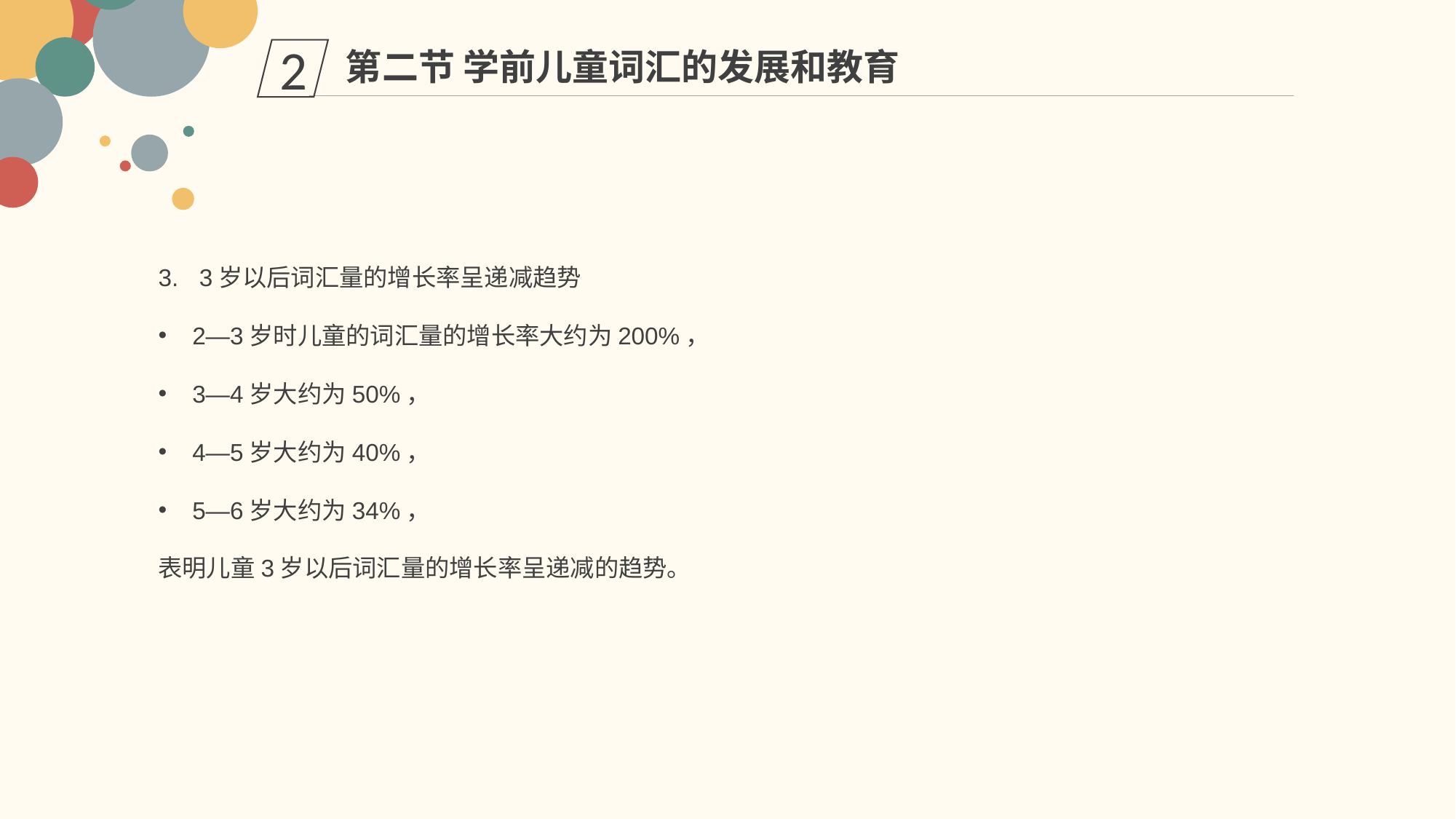

第二节 学前儿童词汇的发展和教育
2
3岁以后词汇量的增长率呈递减趋势
2—3岁时儿童的词汇量的增长率大约为200%，
3—4岁大约为50%，
4—5岁大约为40%，
5—6岁大约为34%，
表明儿童3岁以后词汇量的增长率呈递减的趋势。